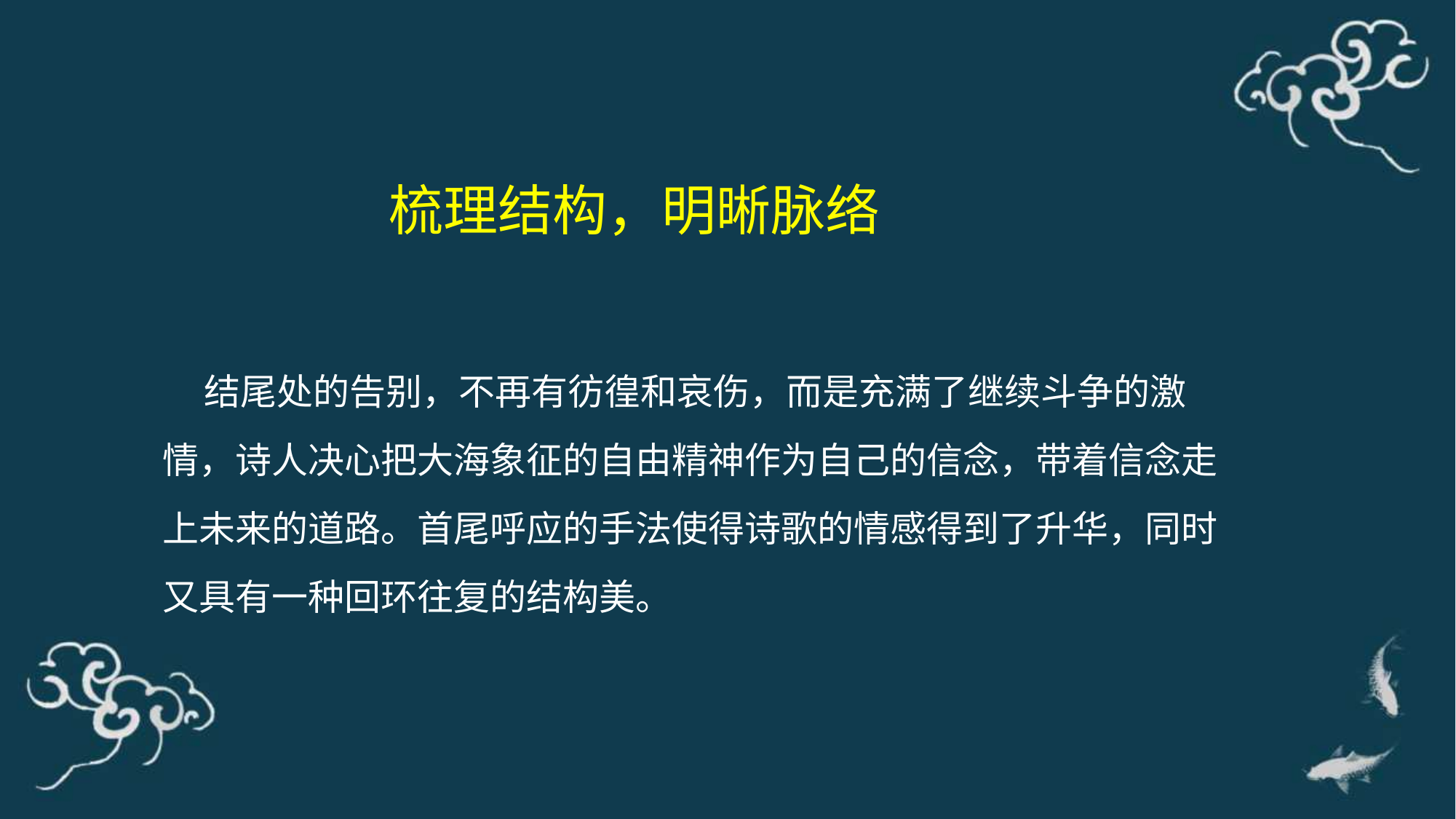

梳理结构，明晰脉络

    结尾处的告别，不再有彷徨和哀伤，而是充满了继续斗争的激情，诗人决心把大海象征的自由精神作为自己的信念，带着信念走上未来的道路。首尾呼应的手法使得诗歌的情感得到了升华，同时又具有一种回环往复的结构美。